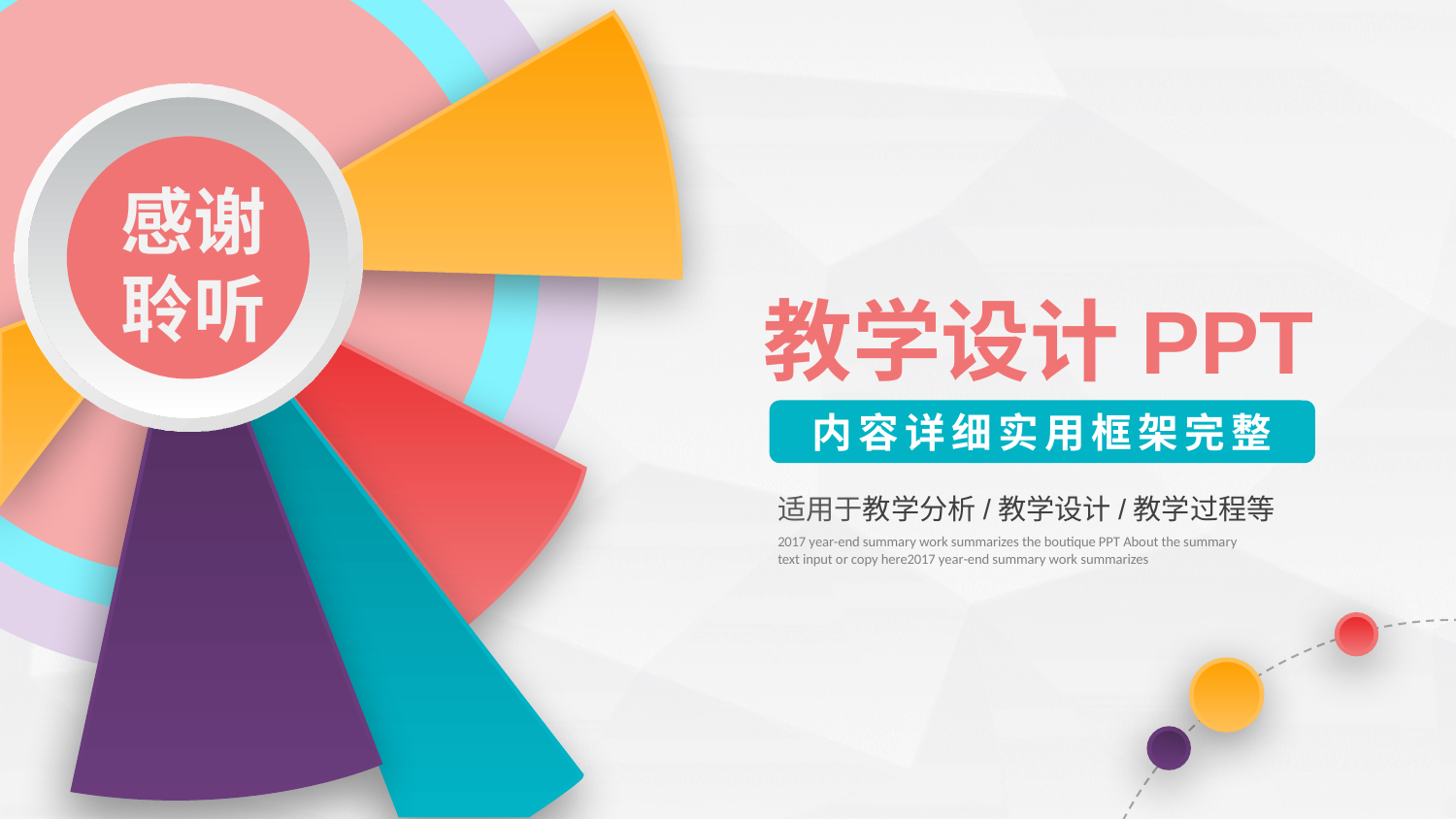

感谢
聆听

教学设计PPT
内容详细实用框架完整
适用于教学分析/教学设计/教学过程等
2017 year-end summary work summarizes the boutique PPT About the summary text input or copy here2017 year-end summary work summarizes